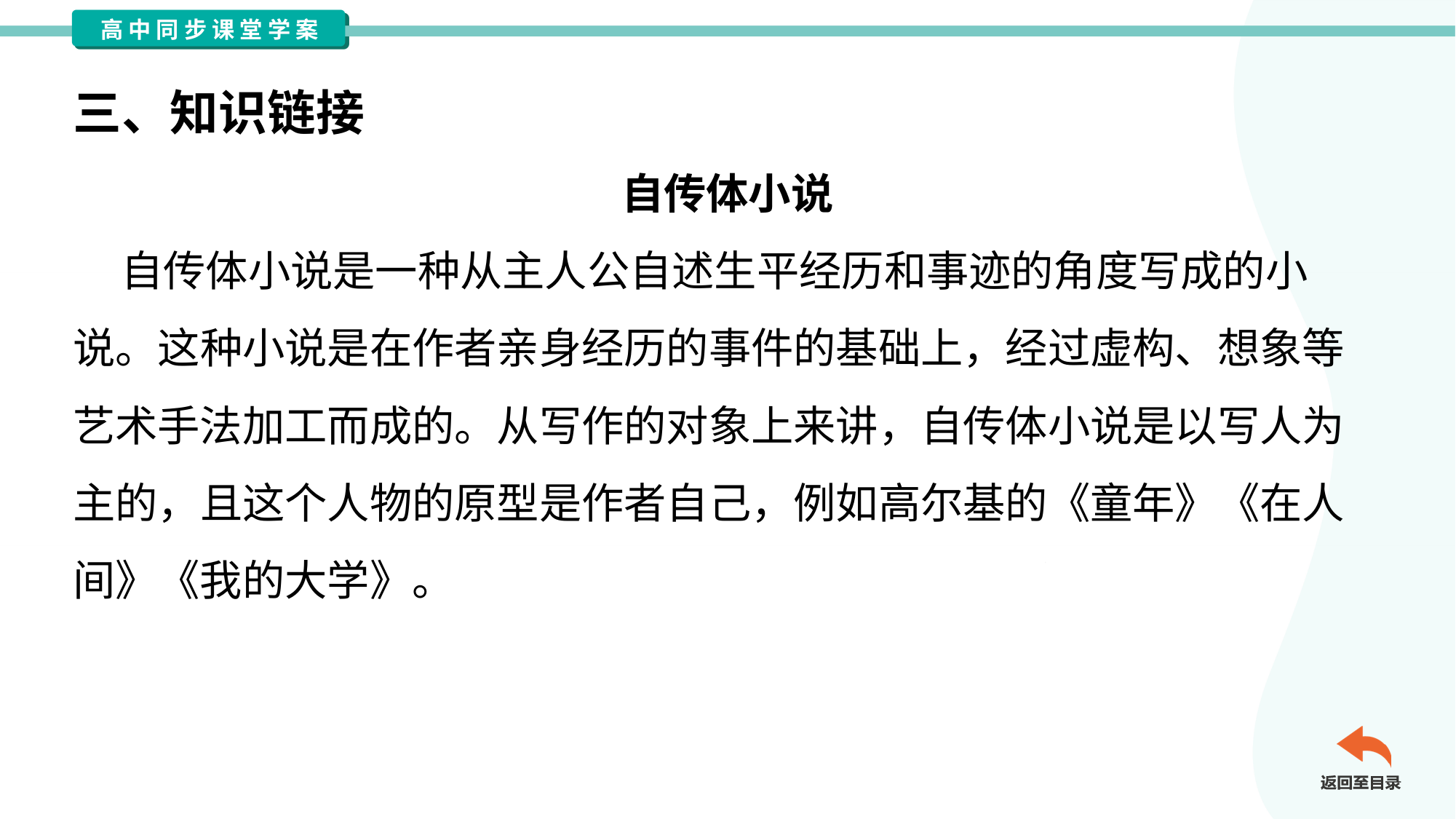

三、知识链接
自传体小说
    自传体小说是一种从主人公自述生平经历和事迹的角度写成的小
说。这种小说是在作者亲身经历的事件的基础上，经过虚构、想象等
艺术手法加工而成的。从写作的对象上来讲，自传体小说是以写人为
主的，且这个人物的原型是作者自己，例如高尔基的《童年》《在人
间》《我的大学》。